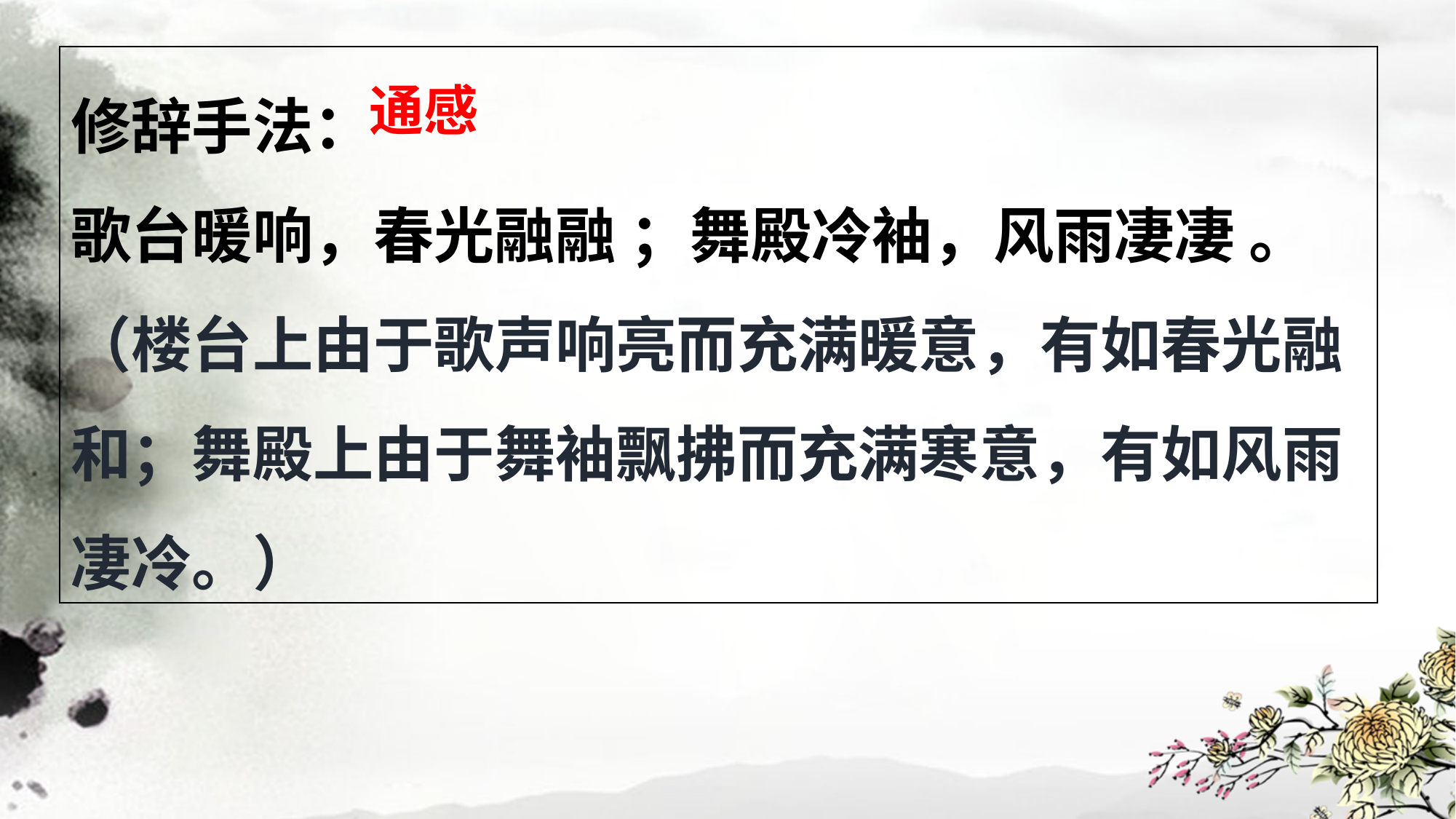

修辞手法：
歌台暖响，春光融融 ；舞殿冷袖，风雨凄凄 。
（楼台上由于歌声响亮而充满暖意，有如春光融和；舞殿上由于舞袖飘拂而充满寒意，有如风雨凄冷。）
通感